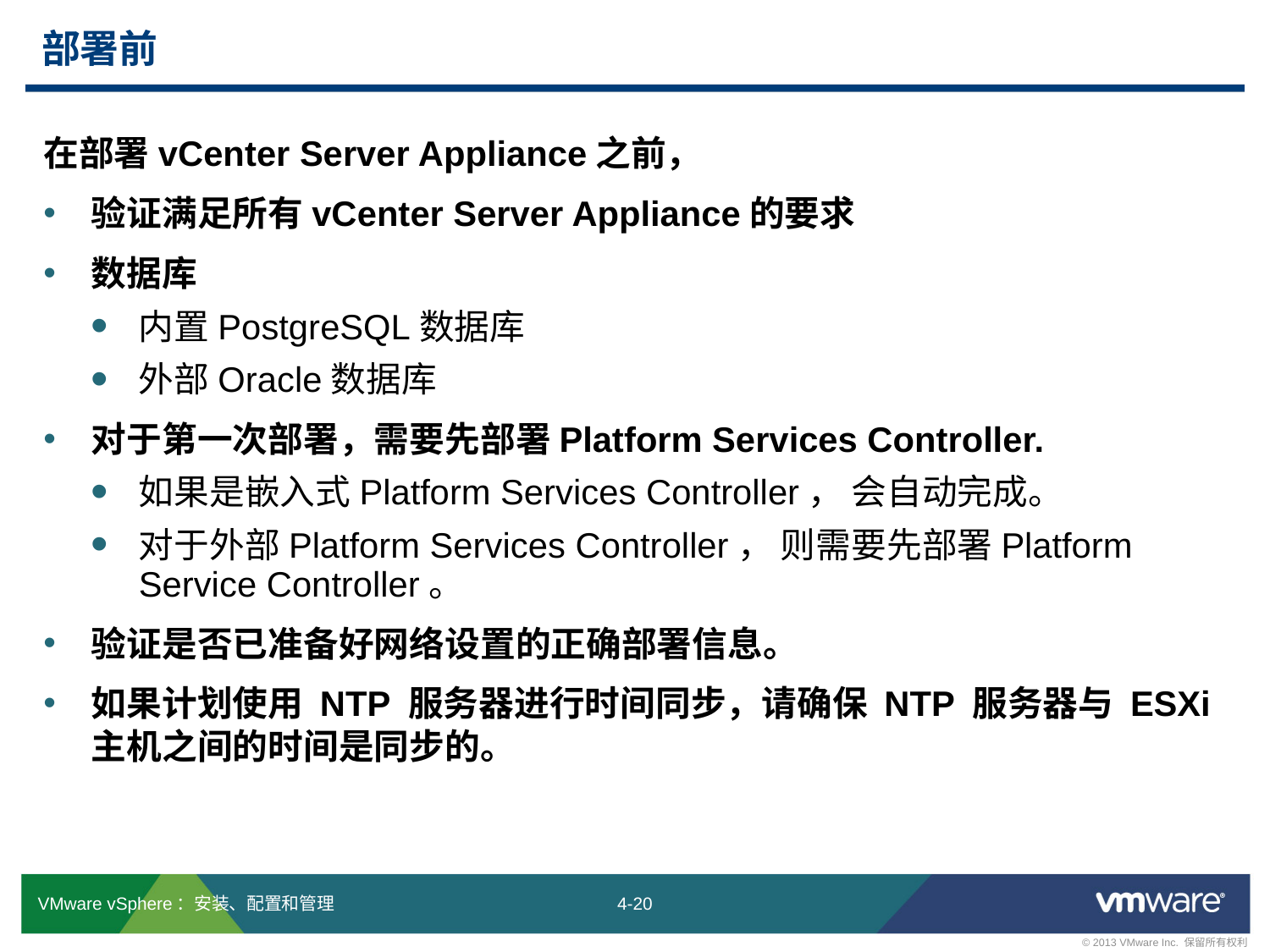

# 部署前
在部署vCenter Server Appliance之前，
验证满足所有vCenter Server Appliance的要求
数据库
内置PostgreSQL数据库
外部Oracle数据库
对于第一次部署，需要先部署Platform Services Controller.
如果是嵌入式Platform Services Controller， 会自动完成。
对于外部Platform Services Controller， 则需要先部署Platform Service Controller。
验证是否已准备好网络设置的正确部署信息。
如果计划使用 NTP 服务器进行时间同步，请确保 NTP 服务器与 ESXi 主机之间的时间是同步的。